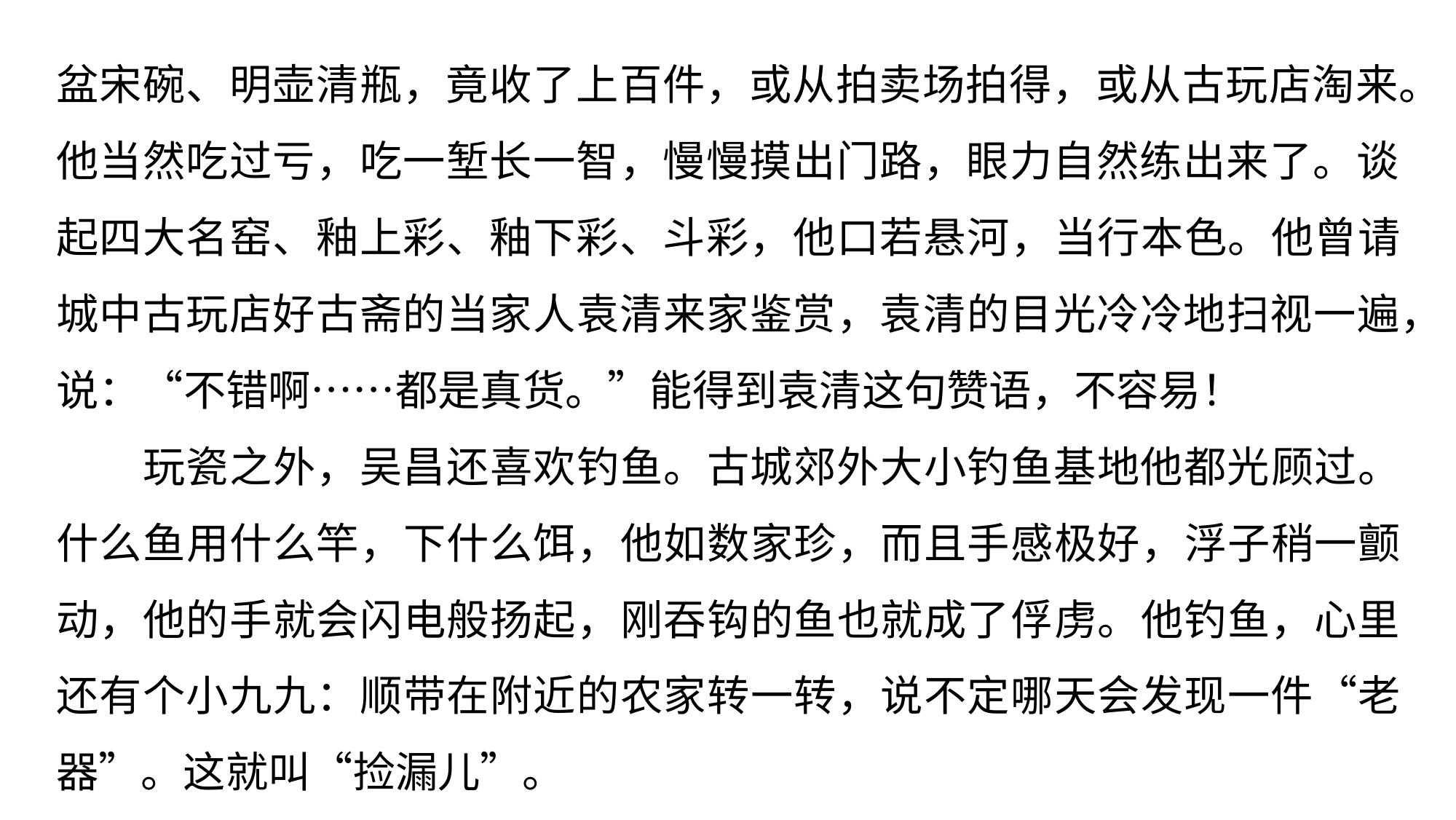

盆宋碗、明壶清瓶，竟收了上百件，或从拍卖场拍得，或从古玩店淘来。他当然吃过亏，吃一堑长一智，慢慢摸出门路，眼力自然练出来了。谈起四大名窑、釉上彩、釉下彩、斗彩，他口若悬河，当行本色。他曾请城中古玩店好古斋的当家人袁清来家鉴赏，袁清的目光冷冷地扫视一遍，说：“不错啊……都是真货。”能得到袁清这句赞语，不容易！
玩瓷之外，吴昌还喜欢钓鱼。古城郊外大小钓鱼基地他都光顾过。什么鱼用什么竿，下什么饵，他如数家珍，而且手感极好，浮子稍一颤动，他的手就会闪电般扬起，刚吞钩的鱼也就成了俘虏。他钓鱼，心里还有个小九九：顺带在附近的农家转一转，说不定哪天会发现一件“老器”。这就叫“捡漏儿”。